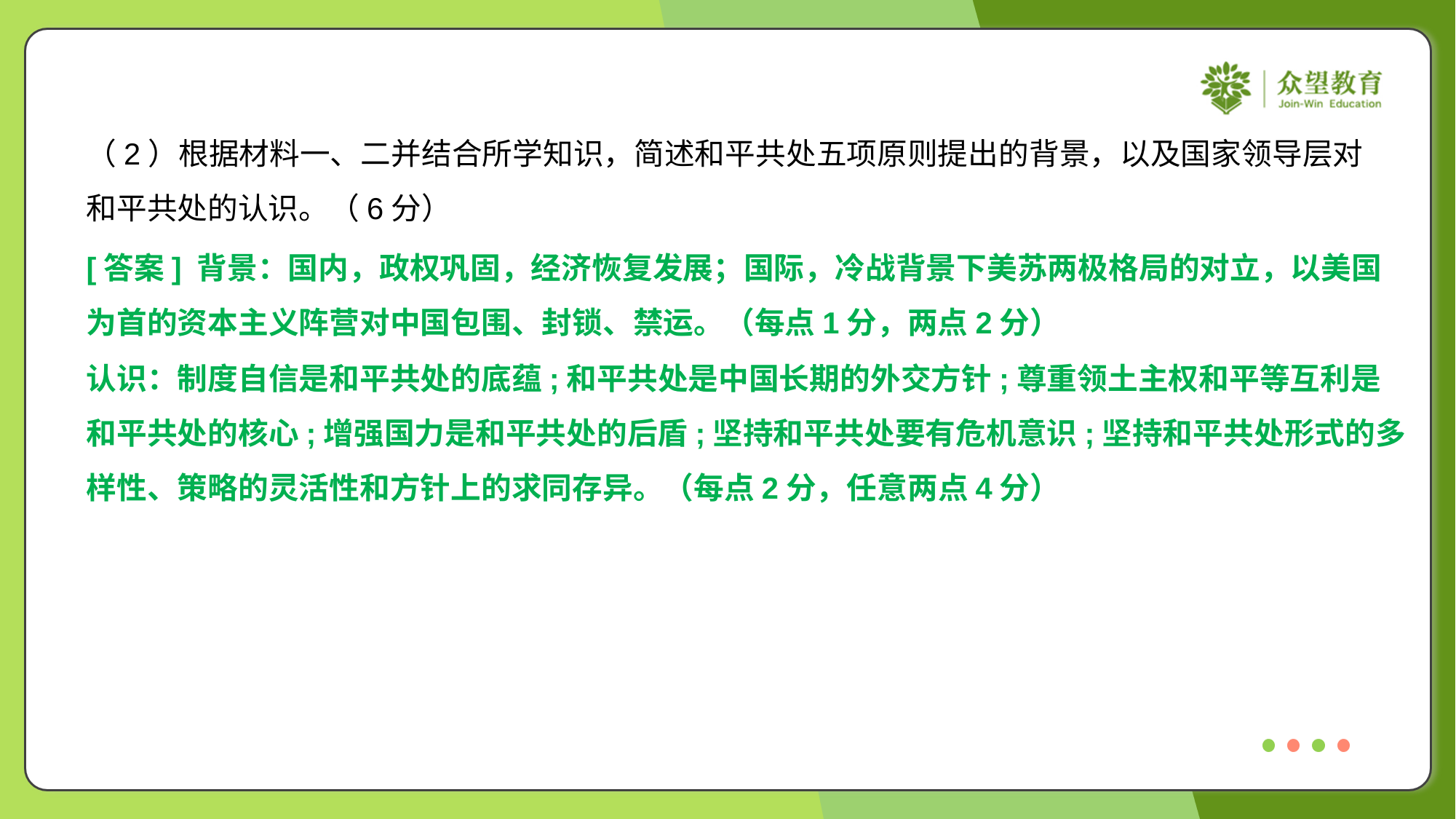

（2）根据材料一、二并结合所学知识，简述和平共处五项原则提出的背景，以及国家领导层对
和平共处的认识。（6分）
[答案] 背景：国内，政权巩固，经济恢复发展；国际，冷战背景下美苏两极格局的对立，以美国
为首的资本主义阵营对中国包围、封锁、禁运。（每点1分，两点2分）
认识：制度自信是和平共处的底蕴;和平共处是中国长期的外交方针;尊重领土主权和平等互利是
和平共处的核心;增强国力是和平共处的后盾;坚持和平共处要有危机意识;坚持和平共处形式的多
样性、策略的灵活性和方针上的求同存异。（每点2分，任意两点4分）